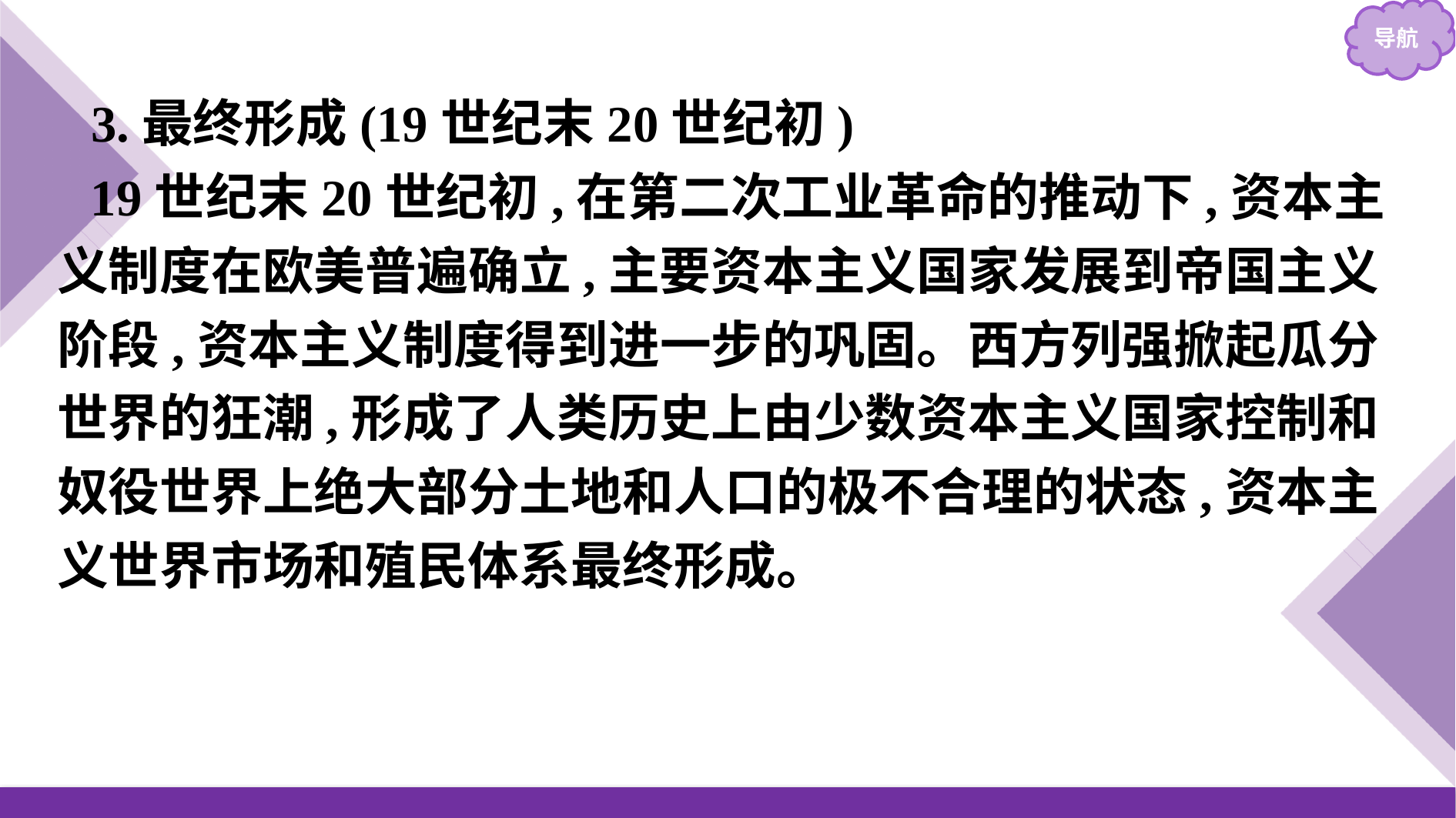

3.最终形成(19世纪末20世纪初)
19世纪末20世纪初,在第二次工业革命的推动下,资本主义制度在欧美普遍确立,主要资本主义国家发展到帝国主义阶段,资本主义制度得到进一步的巩固。西方列强掀起瓜分世界的狂潮,形成了人类历史上由少数资本主义国家控制和奴役世界上绝大部分土地和人口的极不合理的状态,资本主义世界市场和殖民体系最终形成。